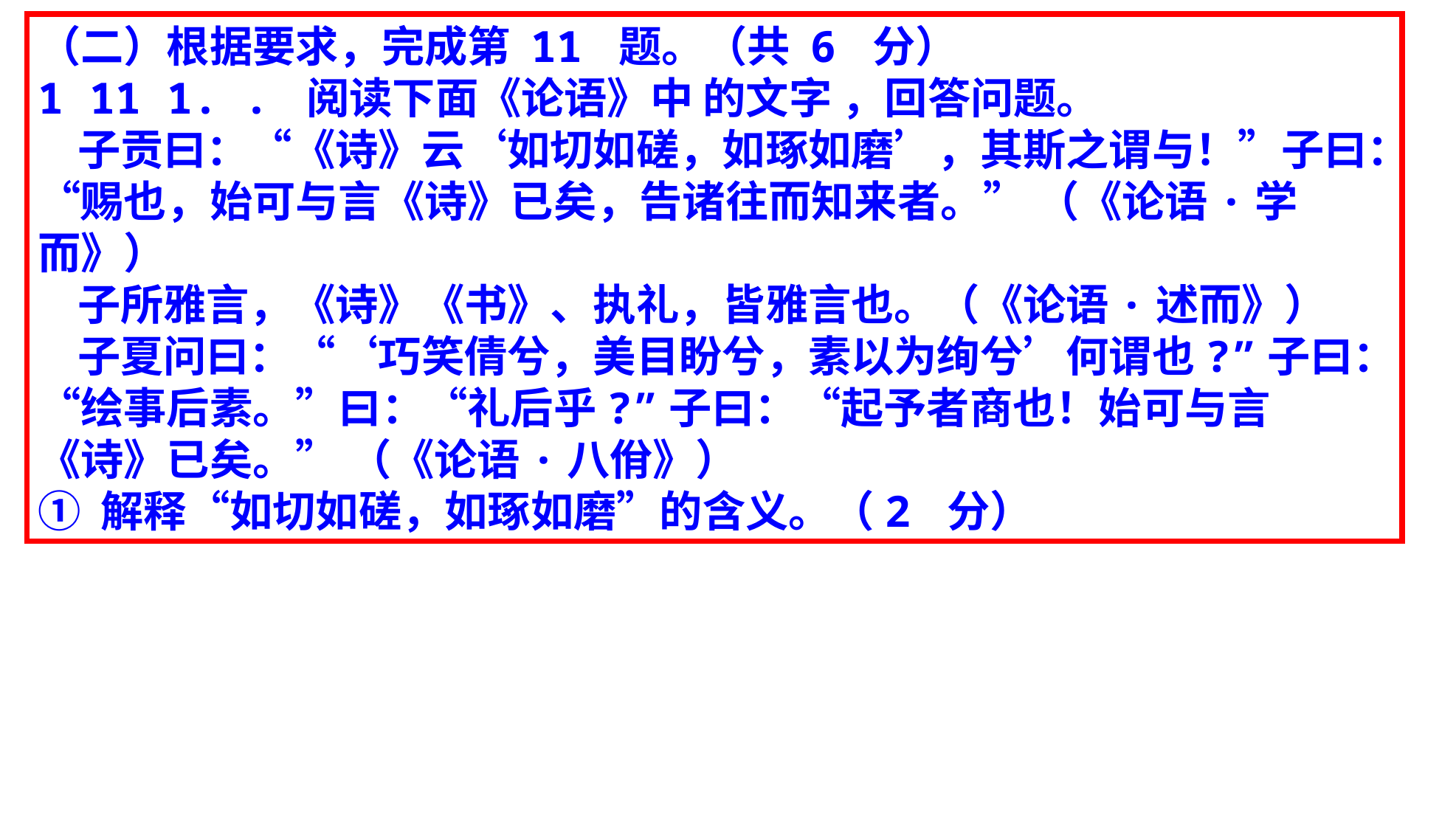

（二）根据要求，完成第 11 题。（共 6 分）
1 11 1. . 阅读下面《论语》中 的文字 ，回答问题。
   子贡曰：“《诗》云‘如切如磋，如琢如磨’，其斯之谓与！”子曰：“赐也，始可与言《诗》已矣，告诸往而知来者。” （《论语·学而》）
   子所雅言，《诗》《书》、执礼，皆雅言也。（《论语·述而》）
   子夏问曰：“‘巧笑倩兮，美目盼兮，素以为绚兮’何谓也?”子曰：“绘事后素。”曰：“礼后乎?”子曰：“起予者商也！始可与言《诗》已矣。” （《论语·八佾》）
① 解释“如切如磋，如琢如磨”的含义。（2 分）